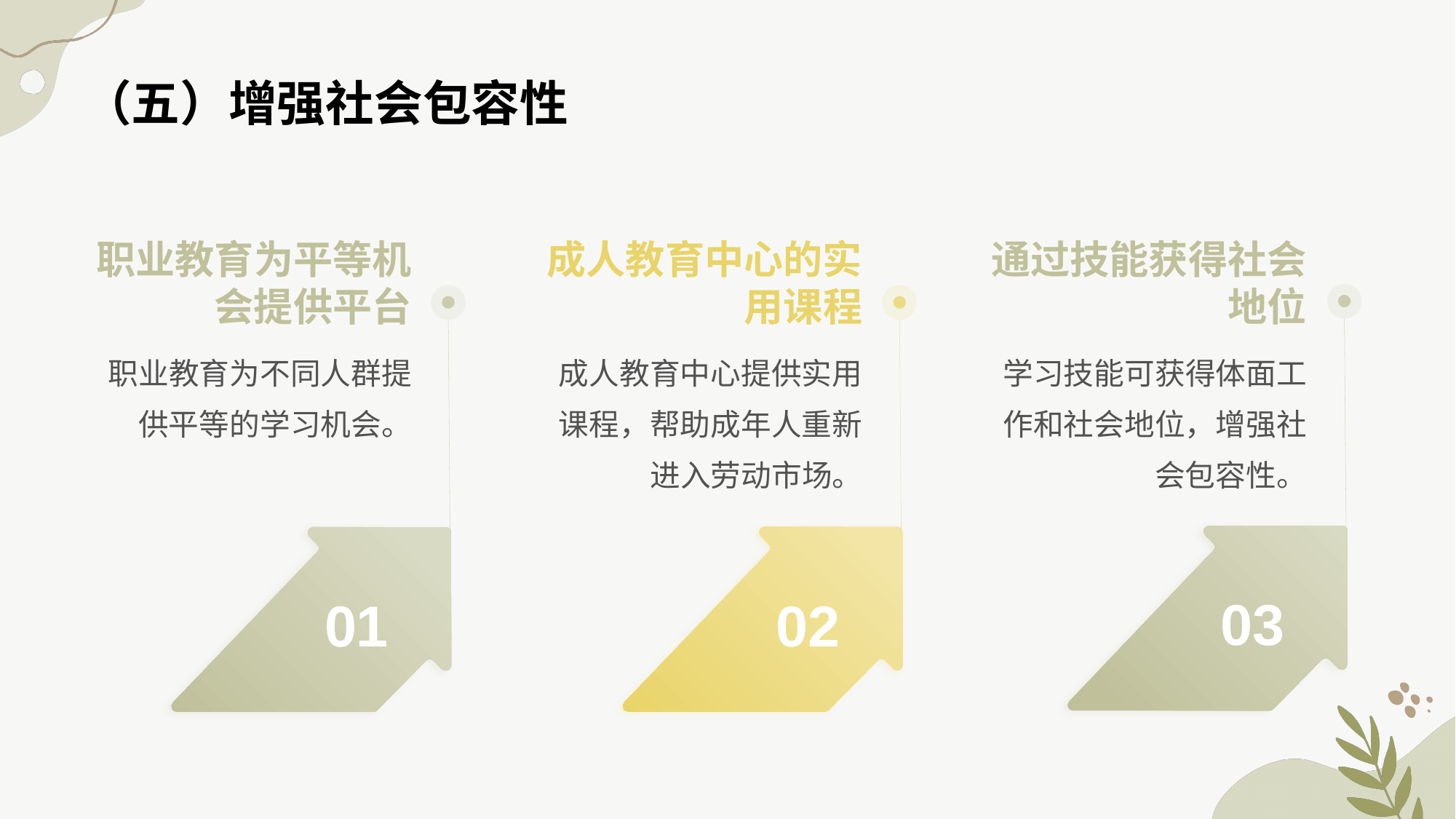

（五）增强社会包容性
职业教育为平等机会提供平台
成人教育中心的实用课程
通过技能获得社会地位

职业教育为不同人群提供平等的学习机会。
成人教育中心提供实用课程，帮助成年人重新进入劳动市场。
学习技能可获得体面工作和社会地位，增强社会包容性。
03
02
01